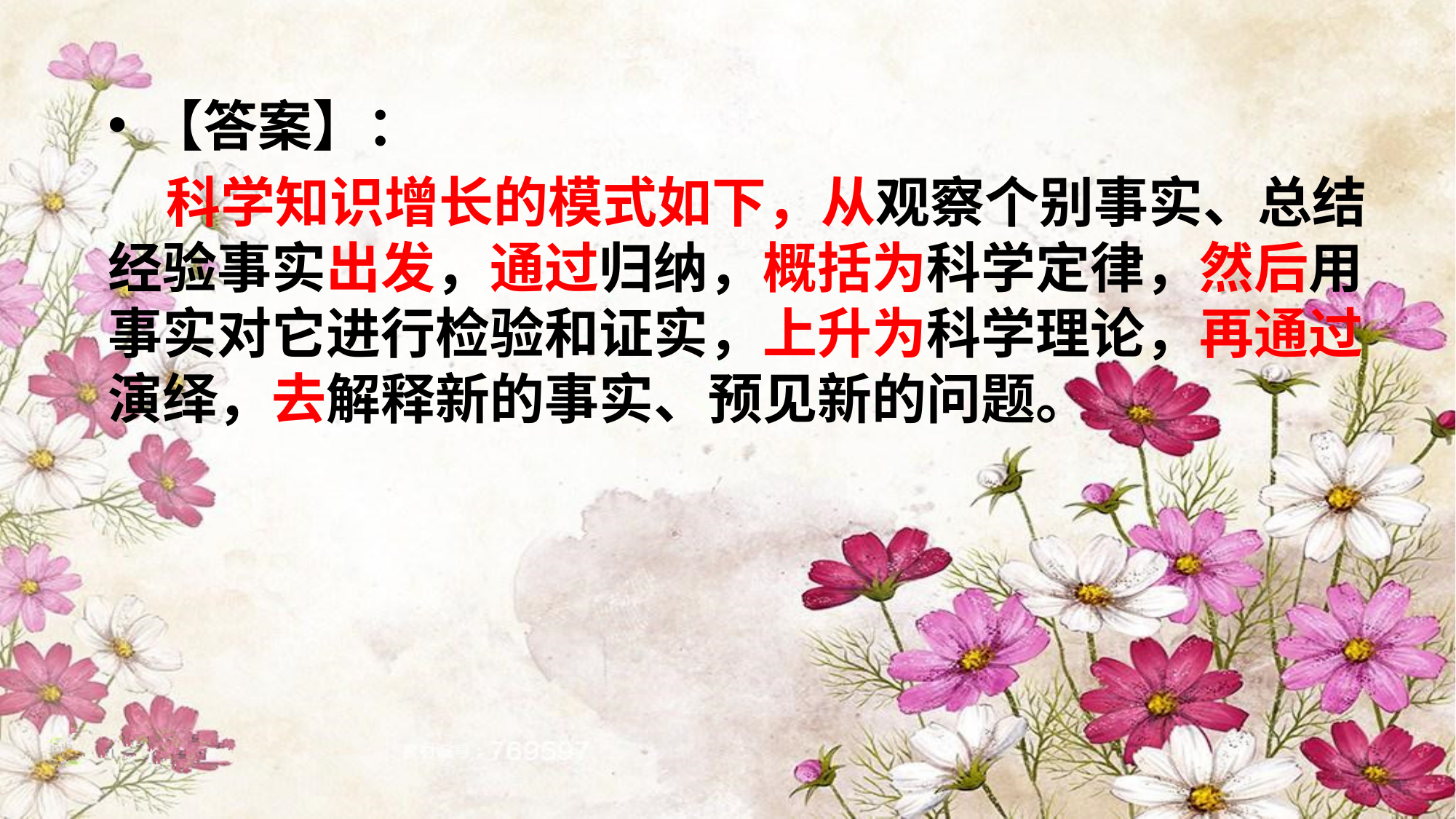

【答案】：
   科学知识增长的模式如下，从观察个别事实、总结经验事实出发，通过归纳，概括为科学定律，然后用事实对它进行检验和证实，上升为科学理论，再通过演绎，去解释新的事实、预见新的问题。